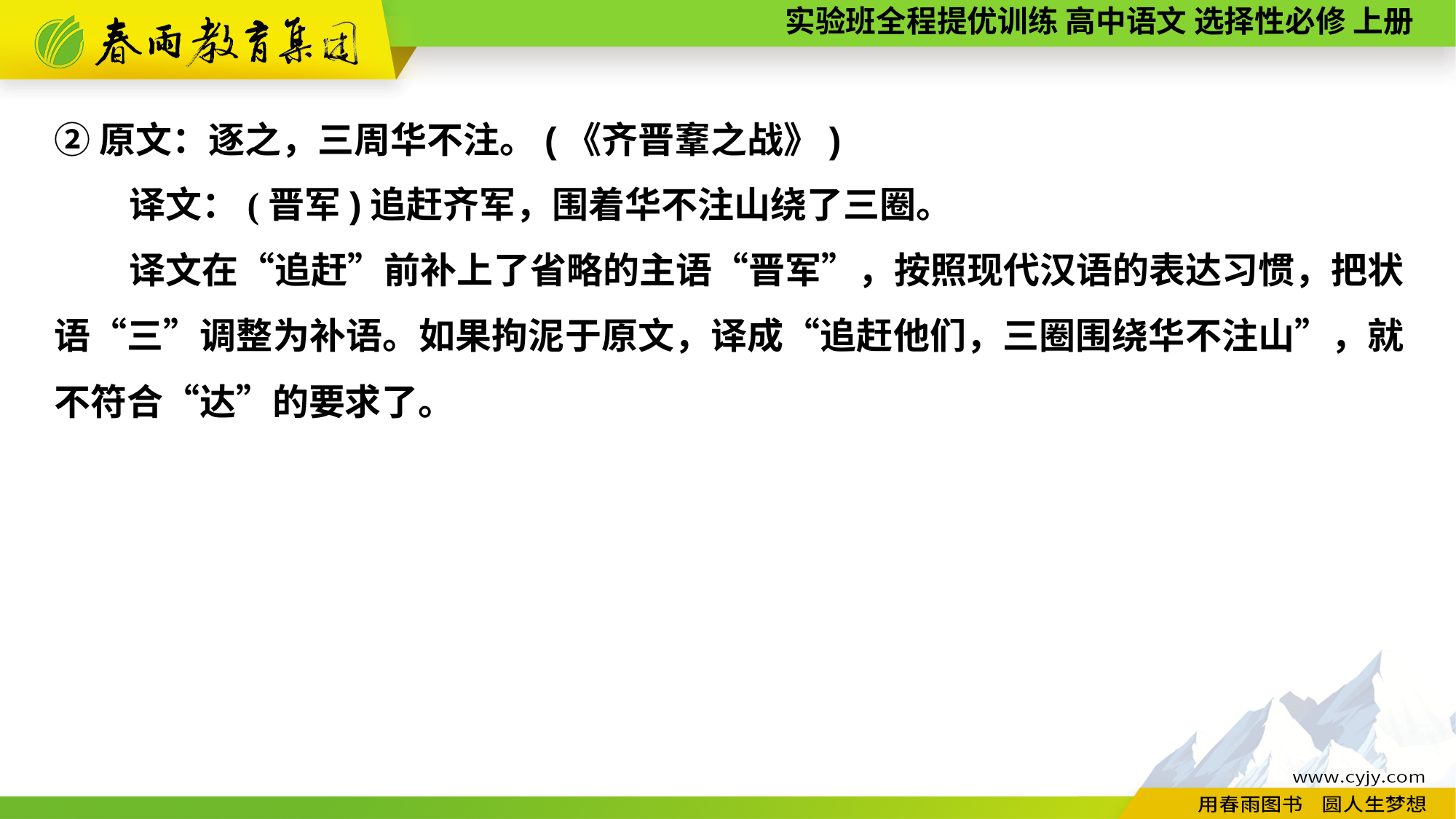

②原文：逐之，三周华不注。(《齐晋鞌之战》)
译文：(晋军)追赶齐军，围着华不注山绕了三圈。
译文在“追赶”前补上了省略的主语“晋军”，按照现代汉语的表达习惯，把状语“三”调整为补语。如果拘泥于原文，译成“追赶他们，三圈围绕华不注山”，就不符合“达”的要求了。